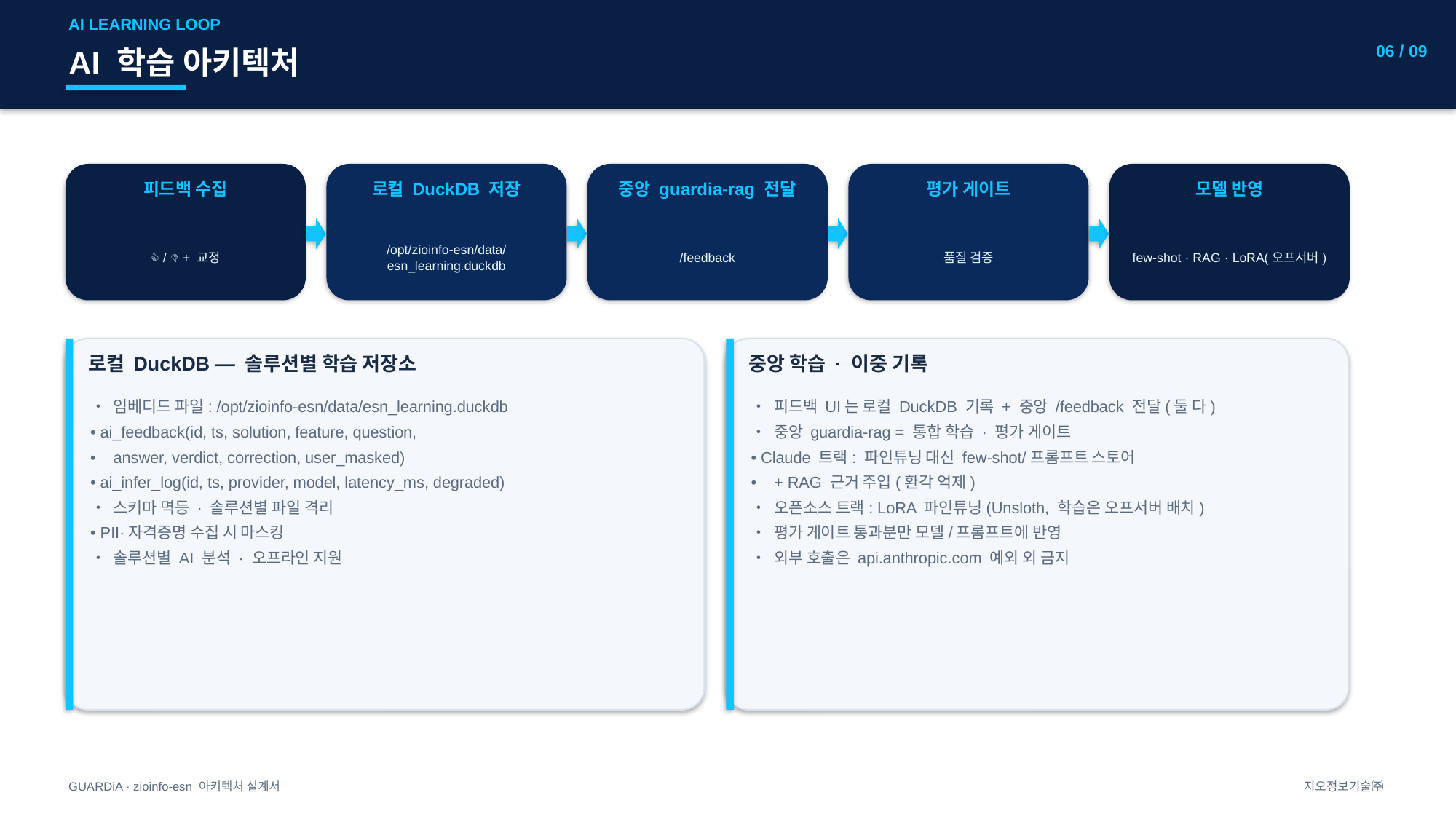

AI LEARNING LOOP
06 / 09
AI 학습 아키텍처

피드백 수집
로컬 DuckDB 저장
중앙 guardia-rag 전달
평가 게이트
모델 반영

👍 / 👎 + 교정
/opt/zioinfo-esn/data/esn_learning.duckdb
/feedback
품질 검증
few-shot · RAG · LoRA(오프서버)

로컬 DuckDB — 솔루션별 학습 저장소
중앙 학습 · 이중 기록
• 임베디드 파일: /opt/zioinfo-esn/data/esn_learning.duckdb
• ai_feedback(id, ts, solution, feature, question,
•    answer, verdict, correction, user_masked)
• ai_infer_log(id, ts, provider, model, latency_ms, degraded)
• 스키마 멱등 · 솔루션별 파일 격리
• PII·자격증명 수집 시 마스킹
• 솔루션별 AI 분석 · 오프라인 지원
• 피드백 UI는 로컬 DuckDB 기록 + 중앙 /feedback 전달(둘 다)
• 중앙 guardia-rag = 통합 학습 · 평가 게이트
• Claude 트랙: 파인튜닝 대신 few-shot/프롬프트 스토어
•    + RAG 근거 주입(환각 억제)
• 오픈소스 트랙: LoRA 파인튜닝(Unsloth, 학습은 오프서버 배치)
• 평가 게이트 통과분만 모델/프롬프트에 반영
• 외부 호출은 api.anthropic.com 예외 외 금지
GUARDiA · zioinfo-esn 아키텍처 설계서
지오정보기술㈜